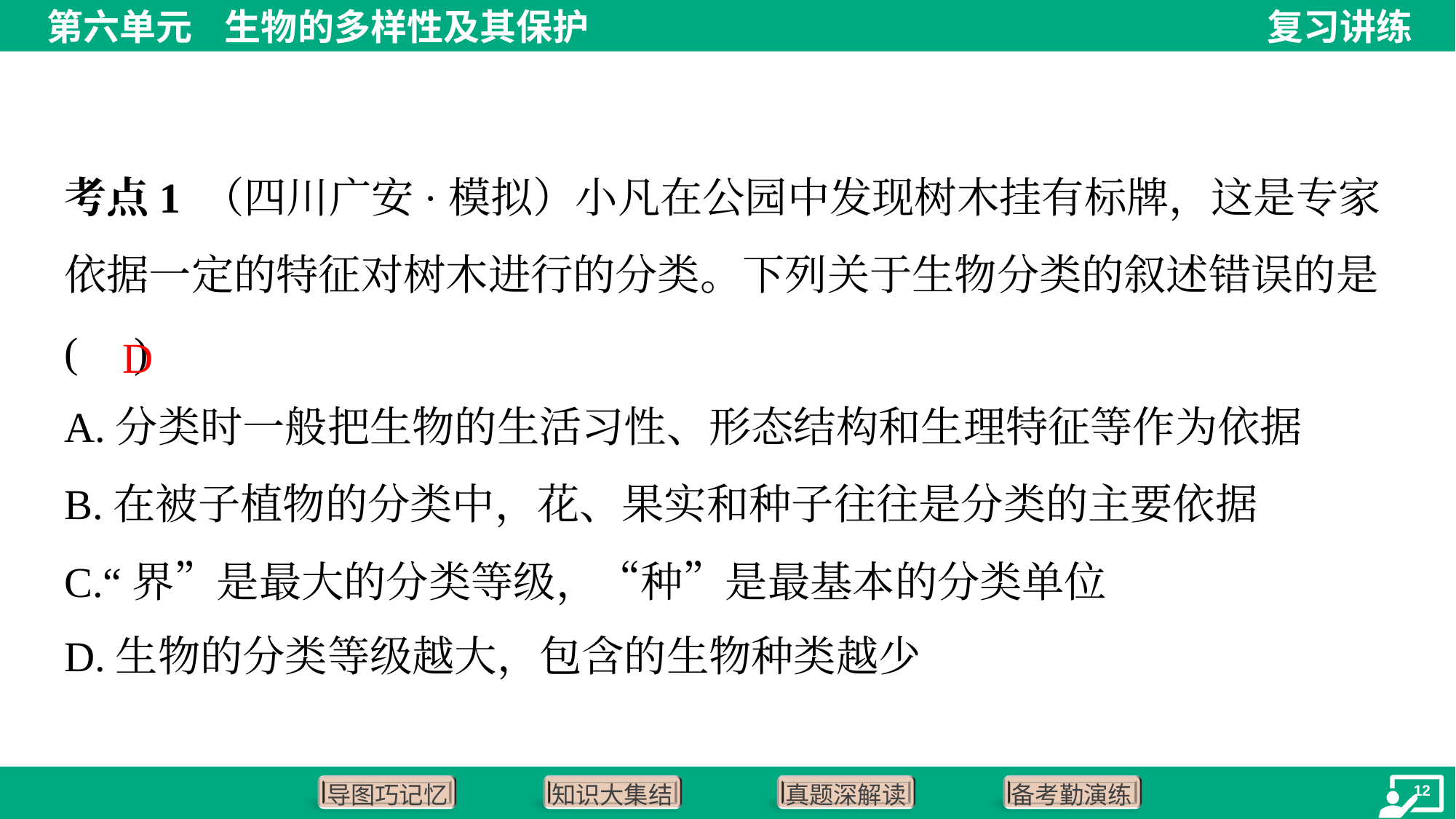

考点1 （四川广安·模拟）小凡在公园中发现树木挂有标牌，这是专家依据一定的特征对树木进行的分类。下列关于生物分类的叙述错误的是(     )
D
A.分类时一般把生物的生活习性、形态结构和生理特征等作为依据
B.在被子植物的分类中，花、果实和种子往往是分类的主要依据
C.“界”是最大的分类等级，“种”是最基本的分类单位
D.生物的分类等级越大，包含的生物种类越少